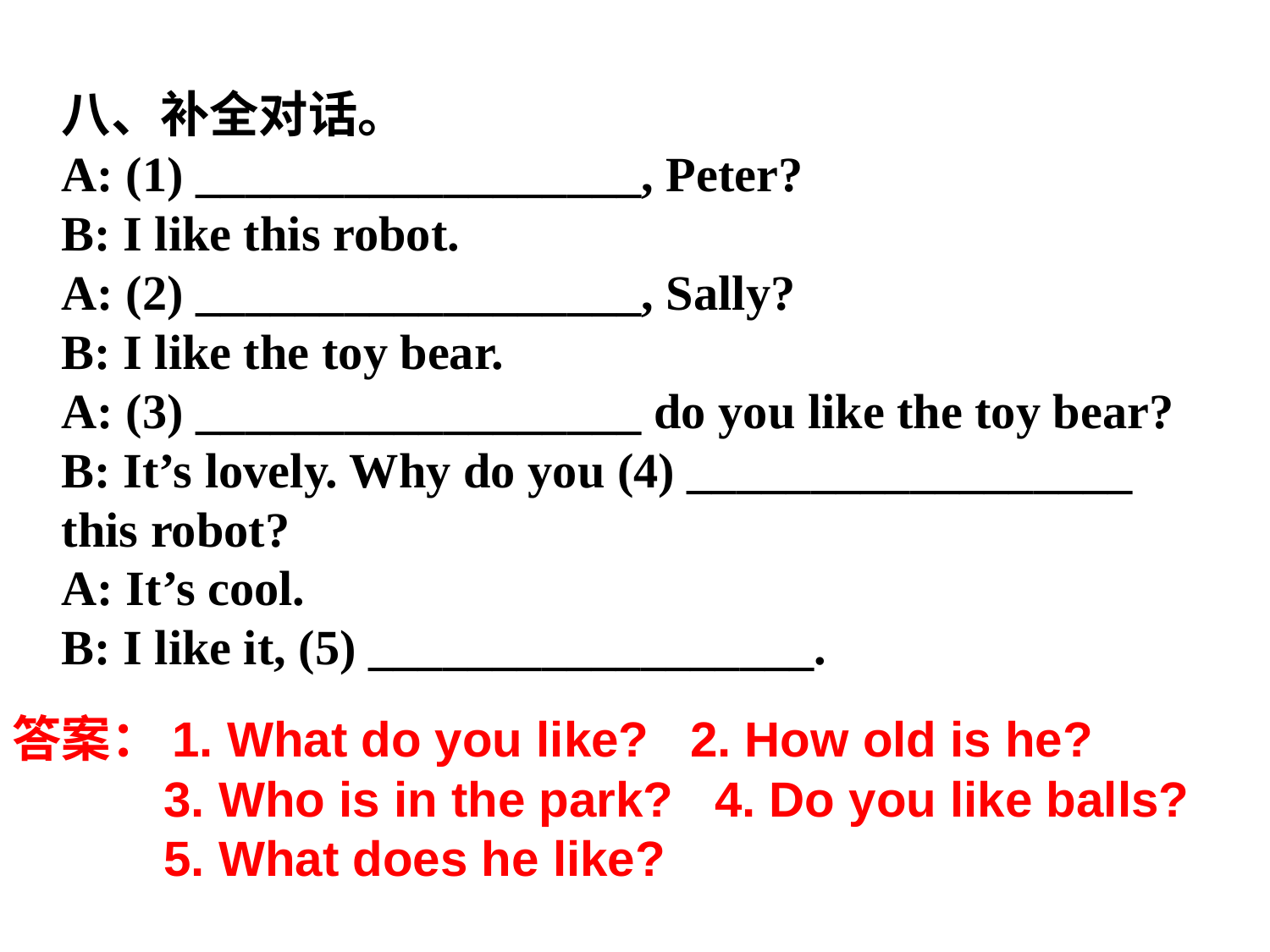

八、补全对话。
A: (1) __________________, Peter?
B: I like this robot.
A: (2) __________________, Sally?
B: I like the toy bear.
A: (3) __________________ do you like the toy bear?
B: It’s lovely. Why do you (4) __________________ this robot?
A: It’s cool.
B: I like it, (5) __________________.
答案：1. What do you like?   2. How old is he?
           3. Who is in the park?   4. Do you like balls?
           5. What does he like?